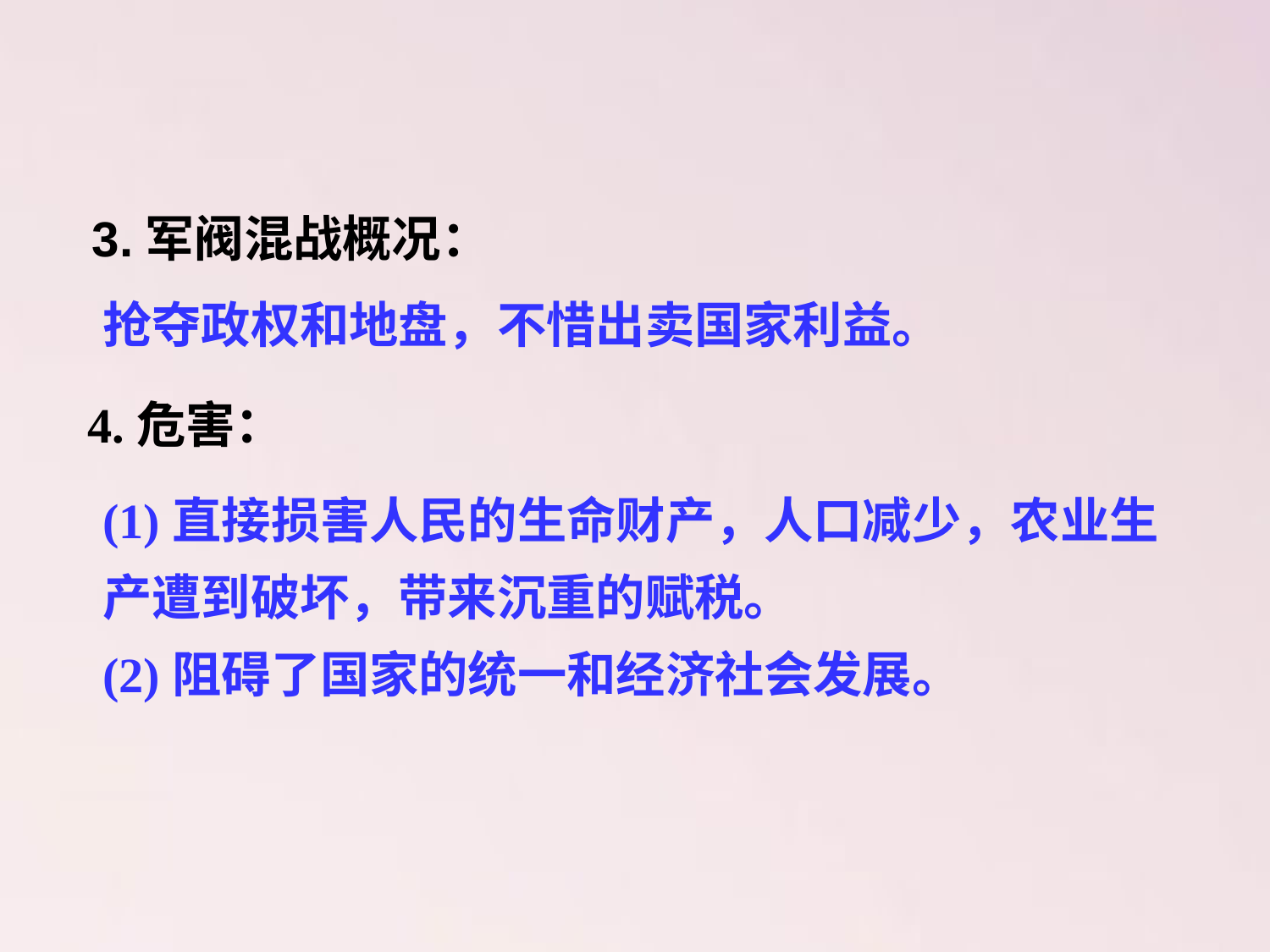

3.军阀混战概况：
抢夺政权和地盘，不惜出卖国家利益。
4.危害：
(1)直接损害人民的生命财产，人口减少，农业生产遭到破坏，带来沉重的赋税。
(2)阻碍了国家的统一和经济社会发展。